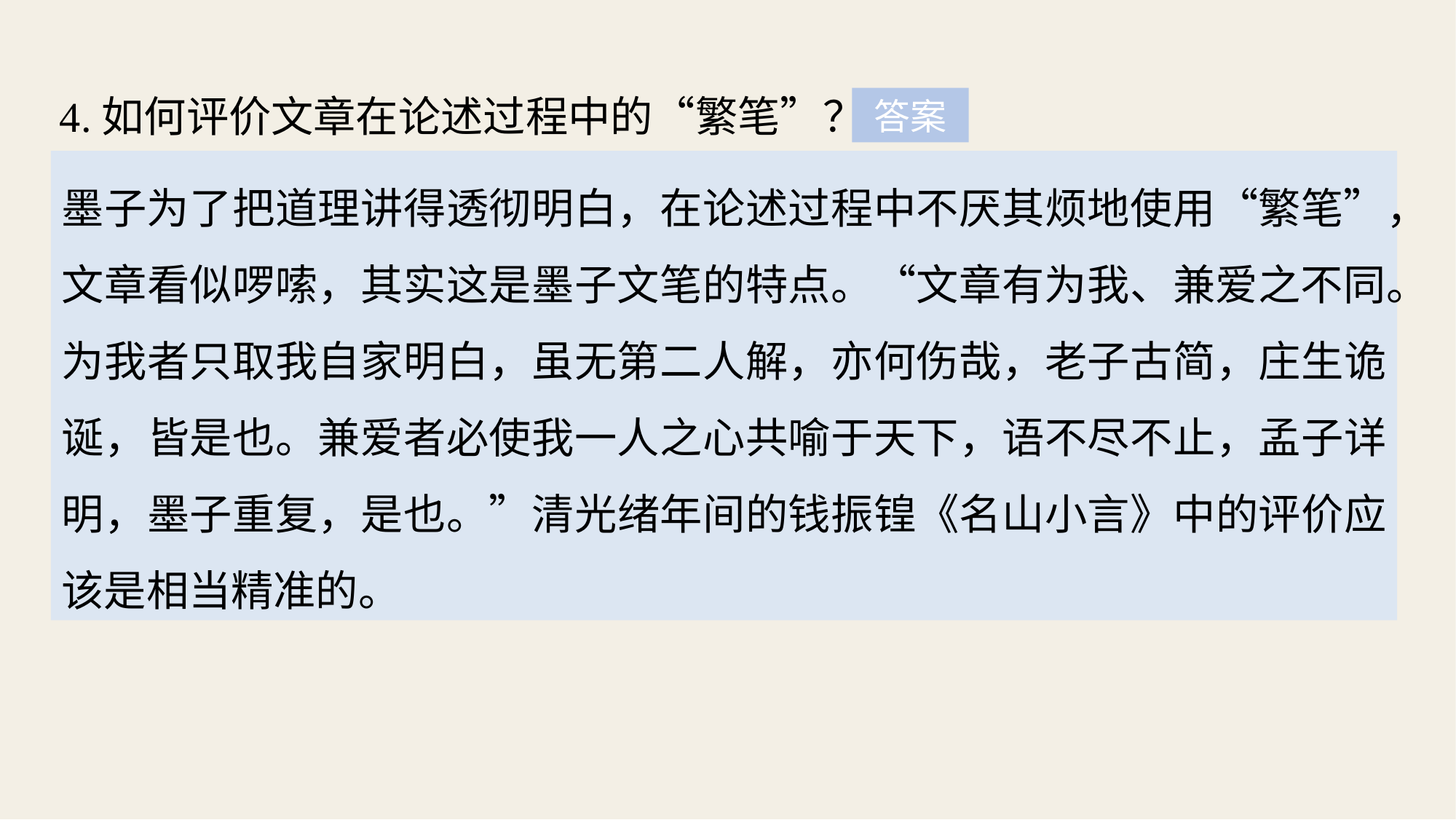

4.如何评价文章在论述过程中的“繁笔”？
答案
墨子为了把道理讲得透彻明白，在论述过程中不厌其烦地使用“繁笔”，文章看似啰嗦，其实这是墨子文笔的特点。“文章有为我、兼爱之不同。为我者只取我自家明白，虽无第二人解，亦何伤哉，老子古简，庄生诡诞，皆是也。兼爱者必使我一人之心共喻于天下，语不尽不止，孟子详明，墨子重复，是也。”清光绪年间的钱振锽《名山小言》中的评价应该是相当精准的。